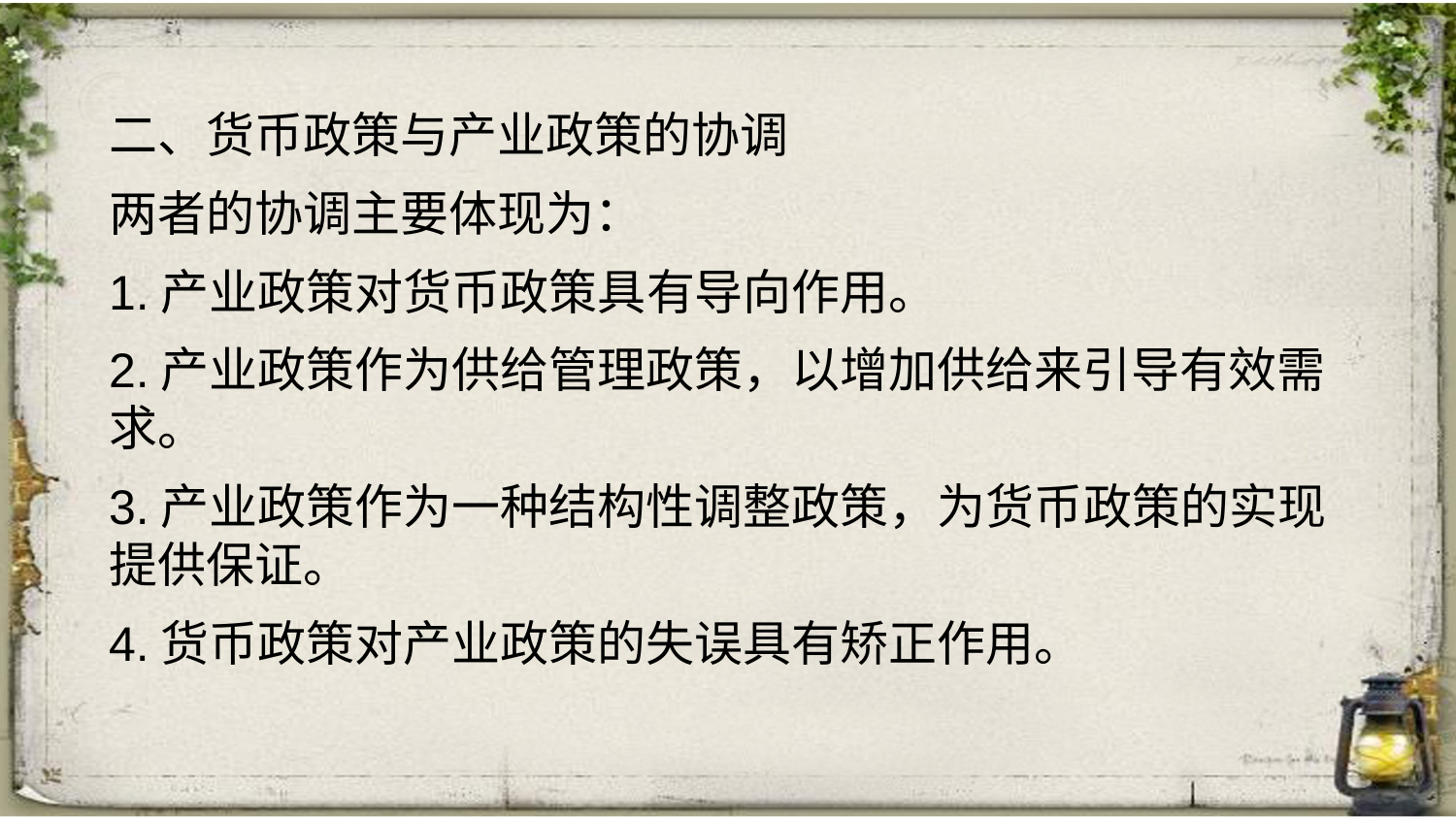

二、货币政策与产业政策的协调
两者的协调主要体现为：
1.产业政策对货币政策具有导向作用。
2.产业政策作为供给管理政策，以增加供给来引导有效需求。
3.产业政策作为一种结构性调整政策，为货币政策的实现提供保证。
4.货币政策对产业政策的失误具有矫正作用。